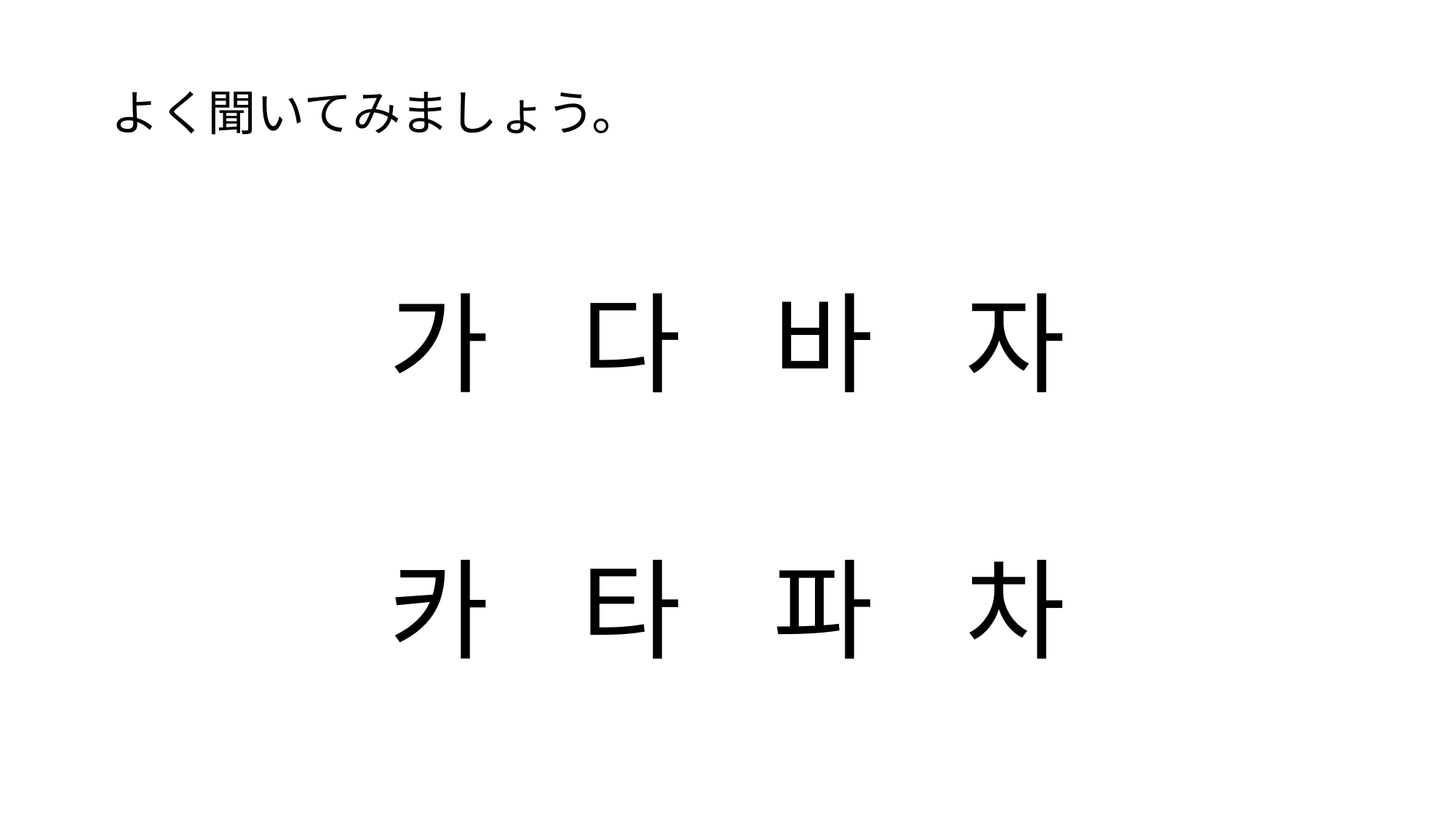

#
よく聞いてみましょう。

가   다   바   자

카   타   파   차